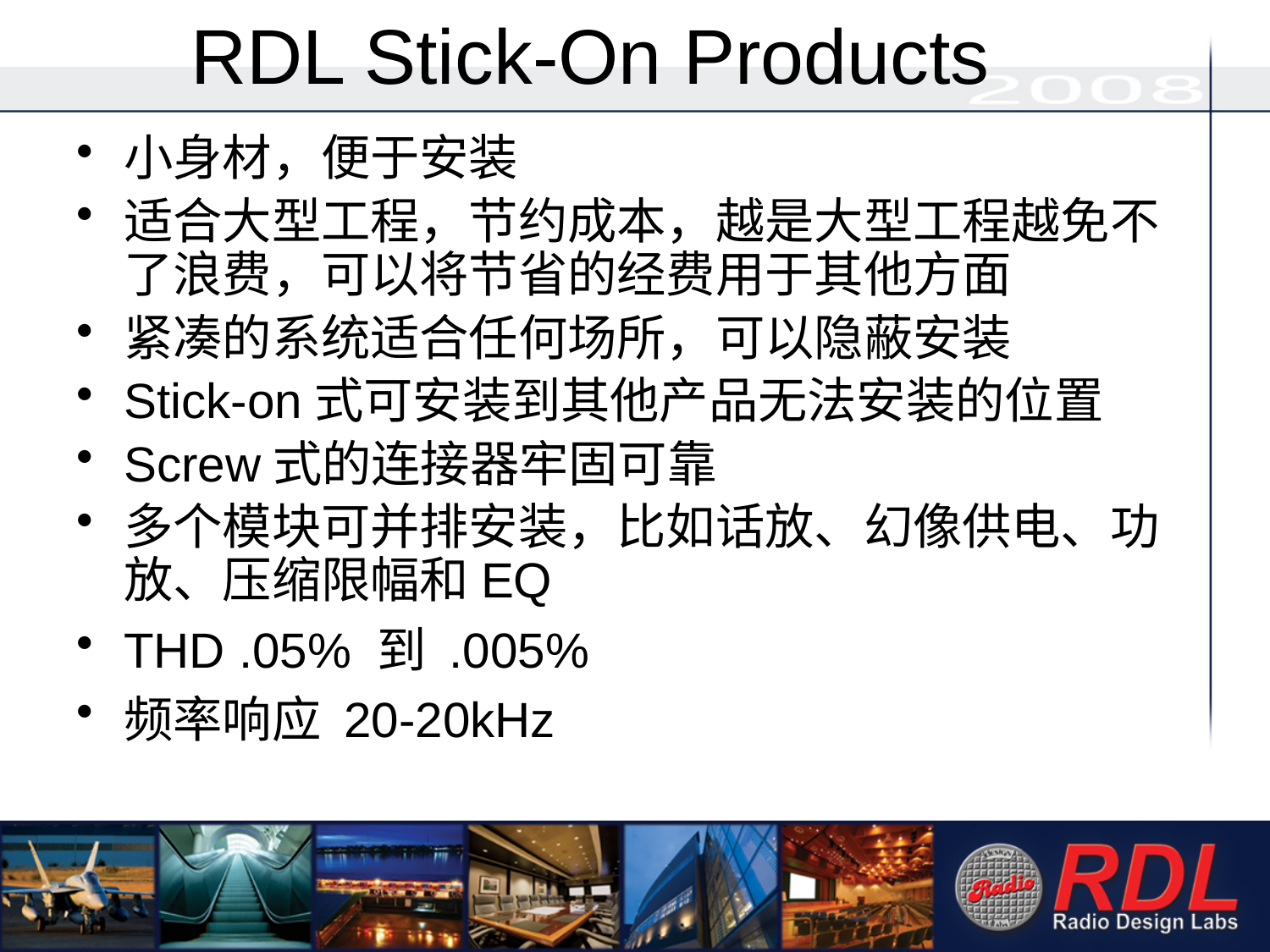

# RDL Stick-On Products
小身材，便于安装
适合大型工程，节约成本，越是大型工程越免不了浪费，可以将节省的经费用于其他方面
紧凑的系统适合任何场所，可以隐蔽安装
Stick-on式可安装到其他产品无法安装的位置
Screw式的连接器牢固可靠
多个模块可并排安装，比如话放、幻像供电、功放、压缩限幅和EQ
THD .05% 到 .005%
频率响应 20-20kHz